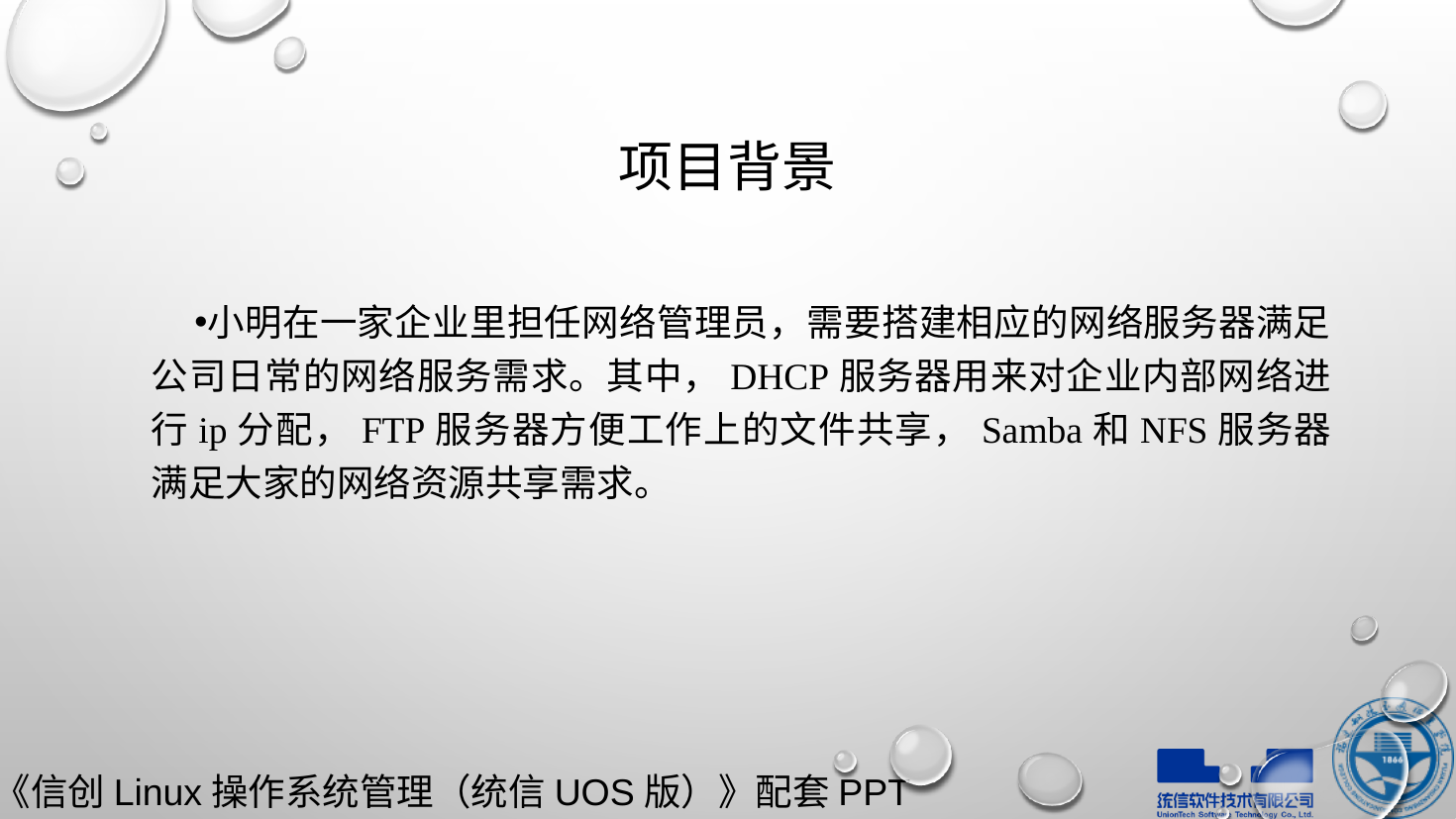

# 项目背景
小明在一家企业里担任网络管理员，需要搭建相应的网络服务器满足公司日常的网络服务需求。其中，DHCP服务器用来对企业内部网络进行ip分配，FTP服务器方便工作上的文件共享，Samba和NFS服务器满足大家的网络资源共享需求。